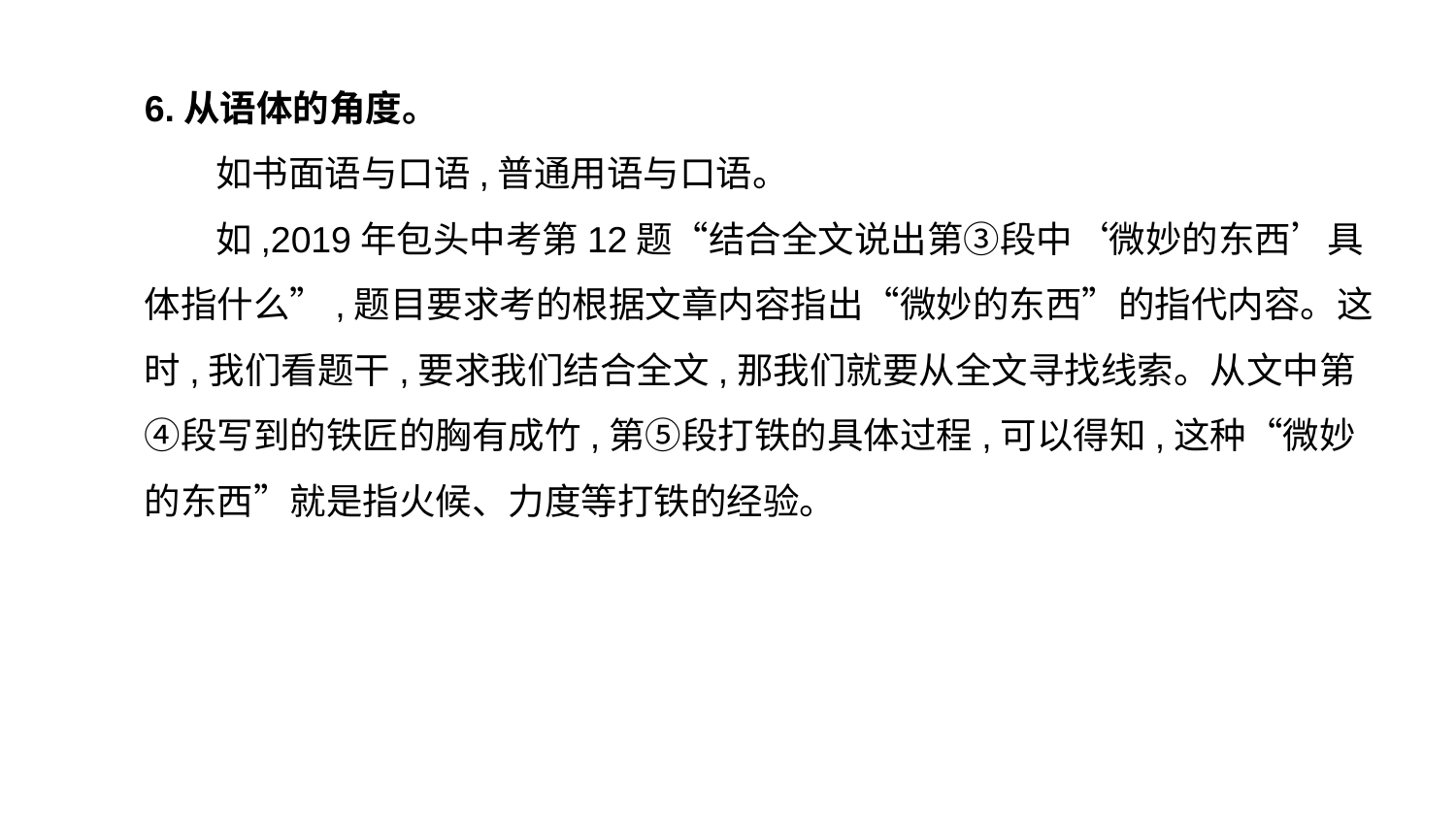

6.从语体的角度。
如书面语与口语,普通用语与口语。
如,2019年包头中考第12题“结合全文说出第③段中‘微妙的东西’具体指什么”,题目要求考的根据文章内容指出“微妙的东西”的指代内容。这时,我们看题干,要求我们结合全文,那我们就要从全文寻找线索。从文中第④段写到的铁匠的胸有成竹,第⑤段打铁的具体过程,可以得知,这种“微妙的东西”就是指火候、力度等打铁的经验。